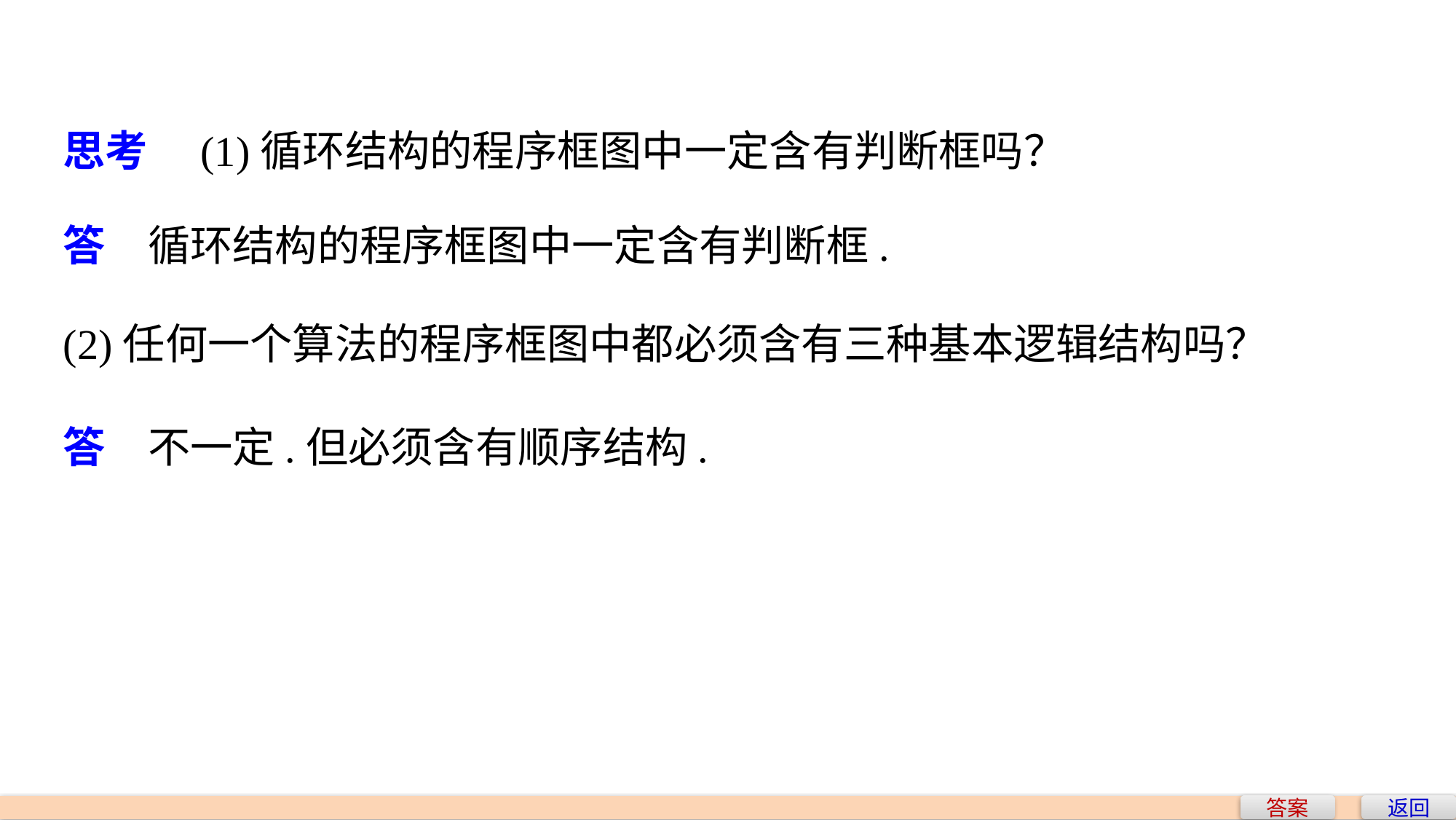

思考　(1)循环结构的程序框图中一定含有判断框吗？
答　循环结构的程序框图中一定含有判断框.
(2)任何一个算法的程序框图中都必须含有三种基本逻辑结构吗？
答　不一定.但必须含有顺序结构.
答案
返回